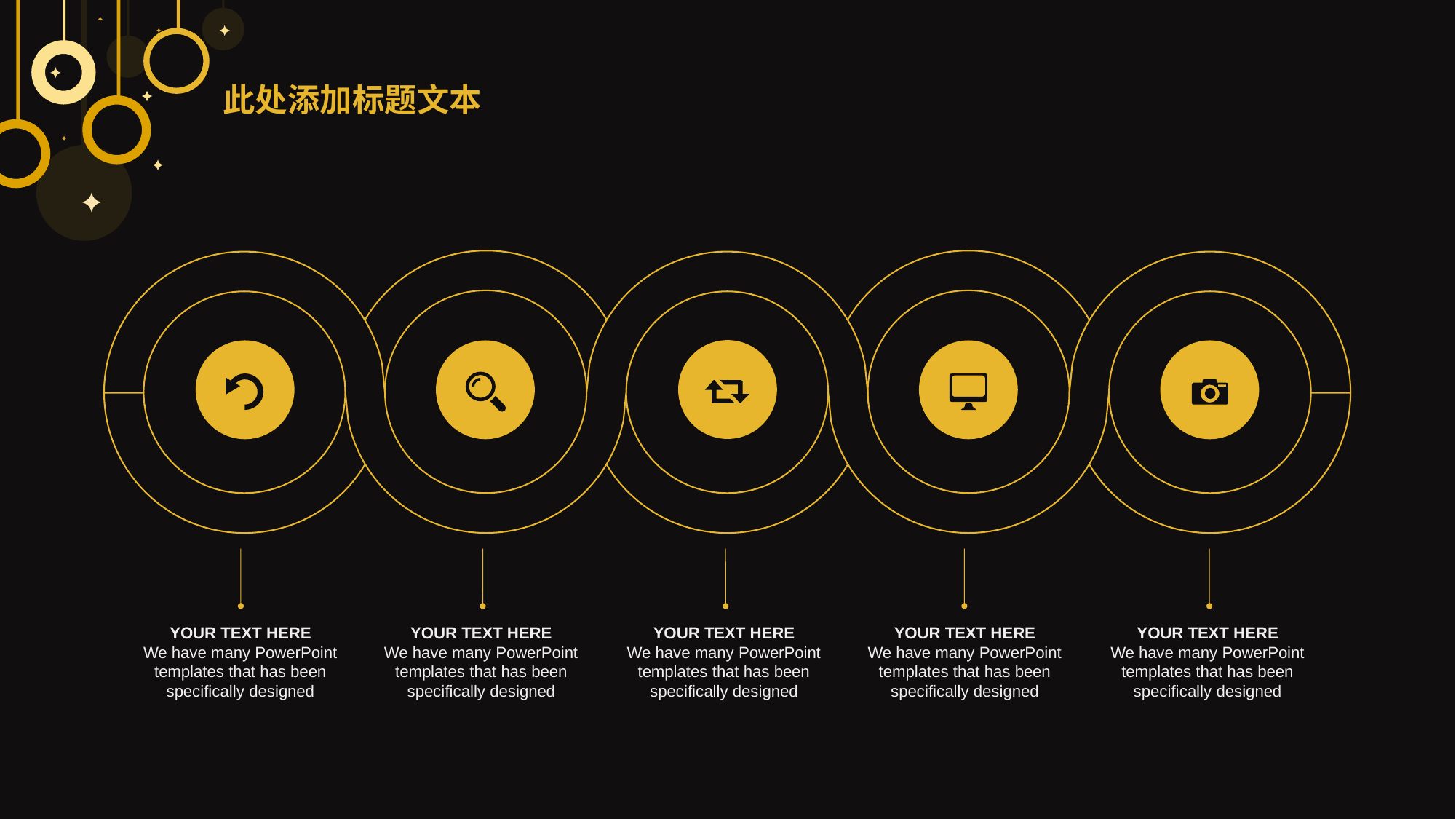

此处添加标题文本

YOUR TEXT HERE
We have many PowerPoint templates that has been specifically designed
YOUR TEXT HERE
We have many PowerPoint templates that has been specifically designed
YOUR TEXT HERE
We have many PowerPoint templates that has been specifically designed
YOUR TEXT HERE
We have many PowerPoint templates that has been specifically designed
YOUR TEXT HERE
We have many PowerPoint templates that has been specifically designed